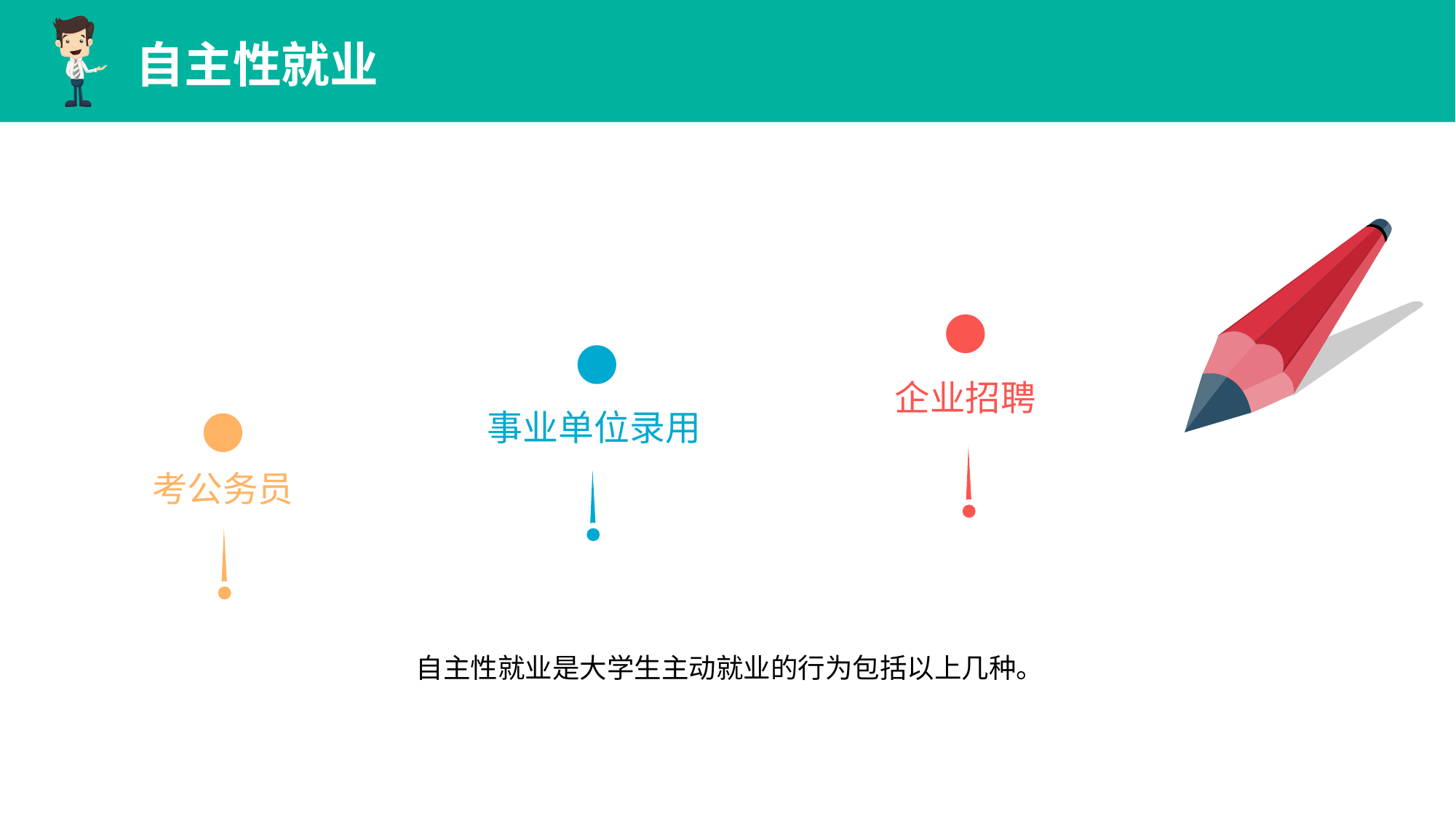

自主性就业

企业招聘

事业单位录用

考公务员

自主性就业是大学生主动就业的行为包括以上几种。